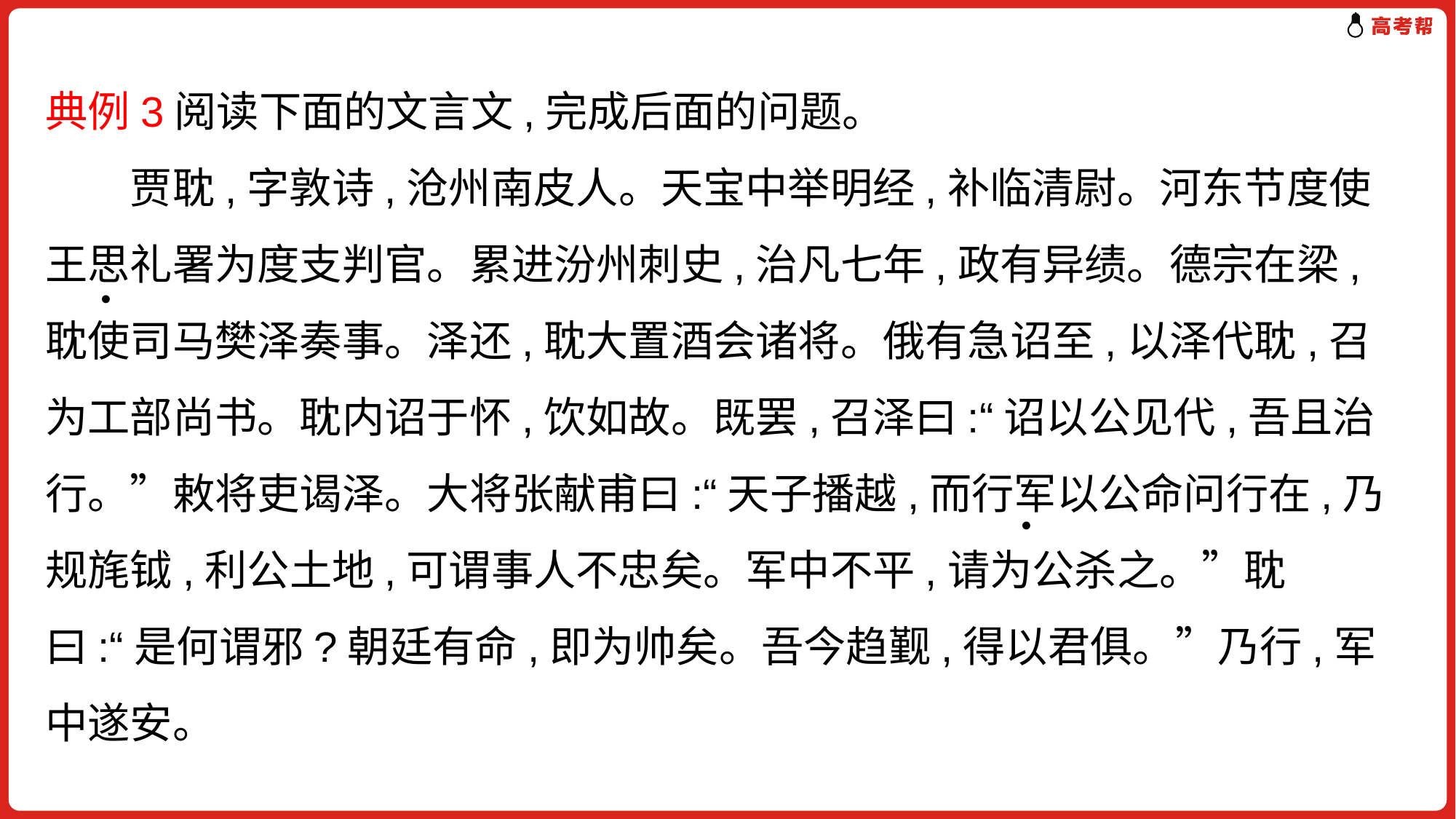

典例3阅读下面的文言文,完成后面的问题。
　　贾耽,字敦诗,沧州南皮人。天宝中举明经,补临清尉。河东节度使王思礼署为度支判官。累进汾州刺史,治凡七年,政有异绩。德宗在梁,耽使司马樊泽奏事。泽还,耽大置酒会诸将。俄有急诏至,以泽代耽,召为工部尚书。耽内诏于怀,饮如故。既罢,召泽曰:“诏以公见代,吾且治行。”敕将吏谒泽。大将张献甫曰:“天子播越,而行军以公命问行在,乃规旄钺,利公土地,可谓事人不忠矣。军中不平,请为公杀之。”耽曰:“是何谓邪?朝廷有命,即为帅矣。吾今趋觐,得以君俱。”乃行,军中遂安。
.
.